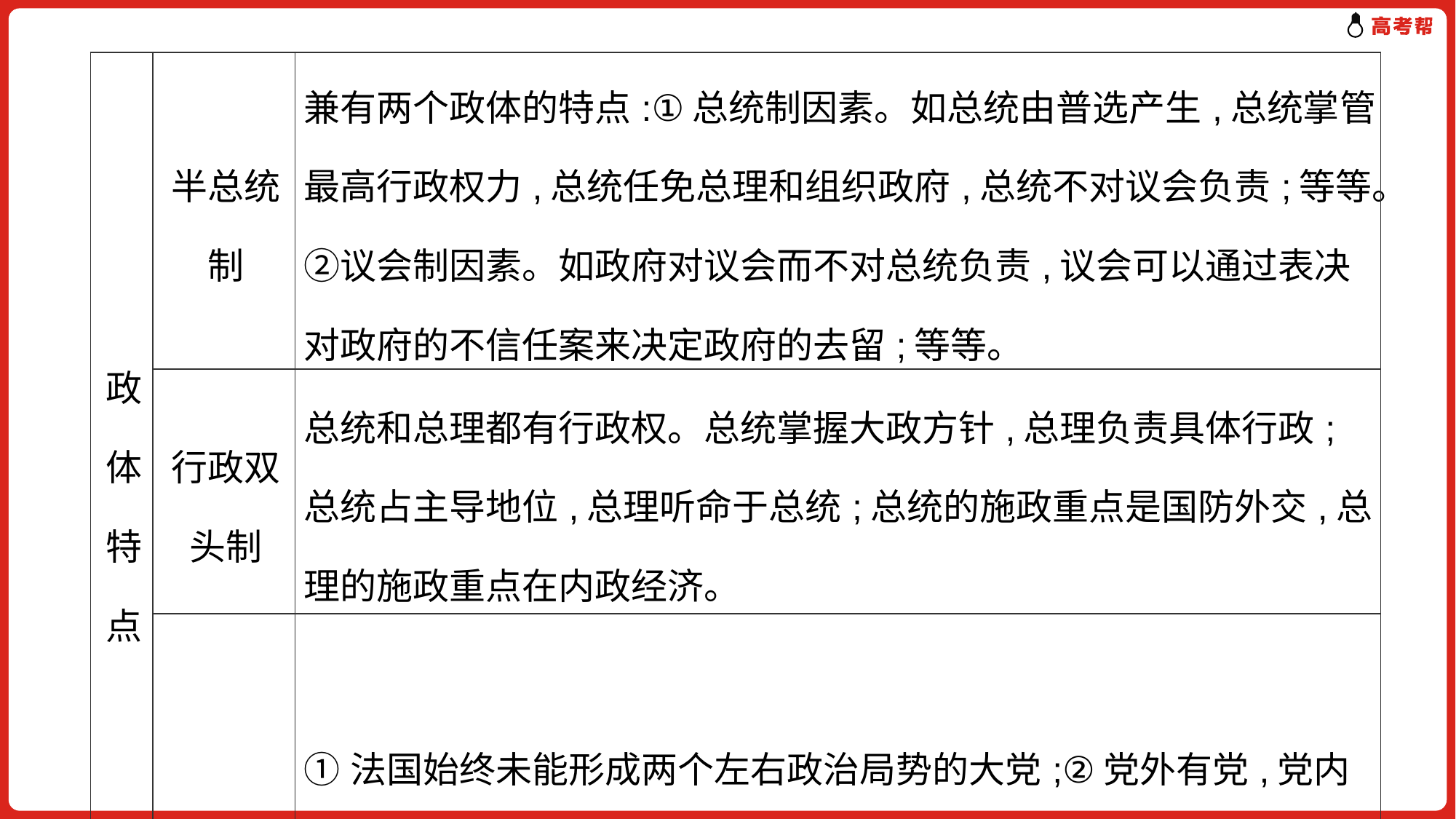

| 政体特点 | 半总统制 | 兼有两个政体的特点:①总统制因素。如总统由普选产生,总统掌管最高行政权力,总统任免总理和组织政府,总统不对议会负责;等等。②议会制因素。如政府对议会而不对总统负责,议会可以通过表决对政府的不信任案来决定政府的去留;等等。 |
| --- | --- | --- |
|  | 行政双头制 | 总统和总理都有行政权。总统掌握大政方针,总理负责具体行政;总统占主导地位,总理听命于总统;总统的施政重点是国防外交,总理的施政重点在内政经济。 |
|  | 多党制 | ①法国始终未能形成两个左右政治局势的大党;②党外有党,党内有派,党派林立;③随着中间阶层的壮大,左右翼政党都出现向中间靠拢的趋势。 |